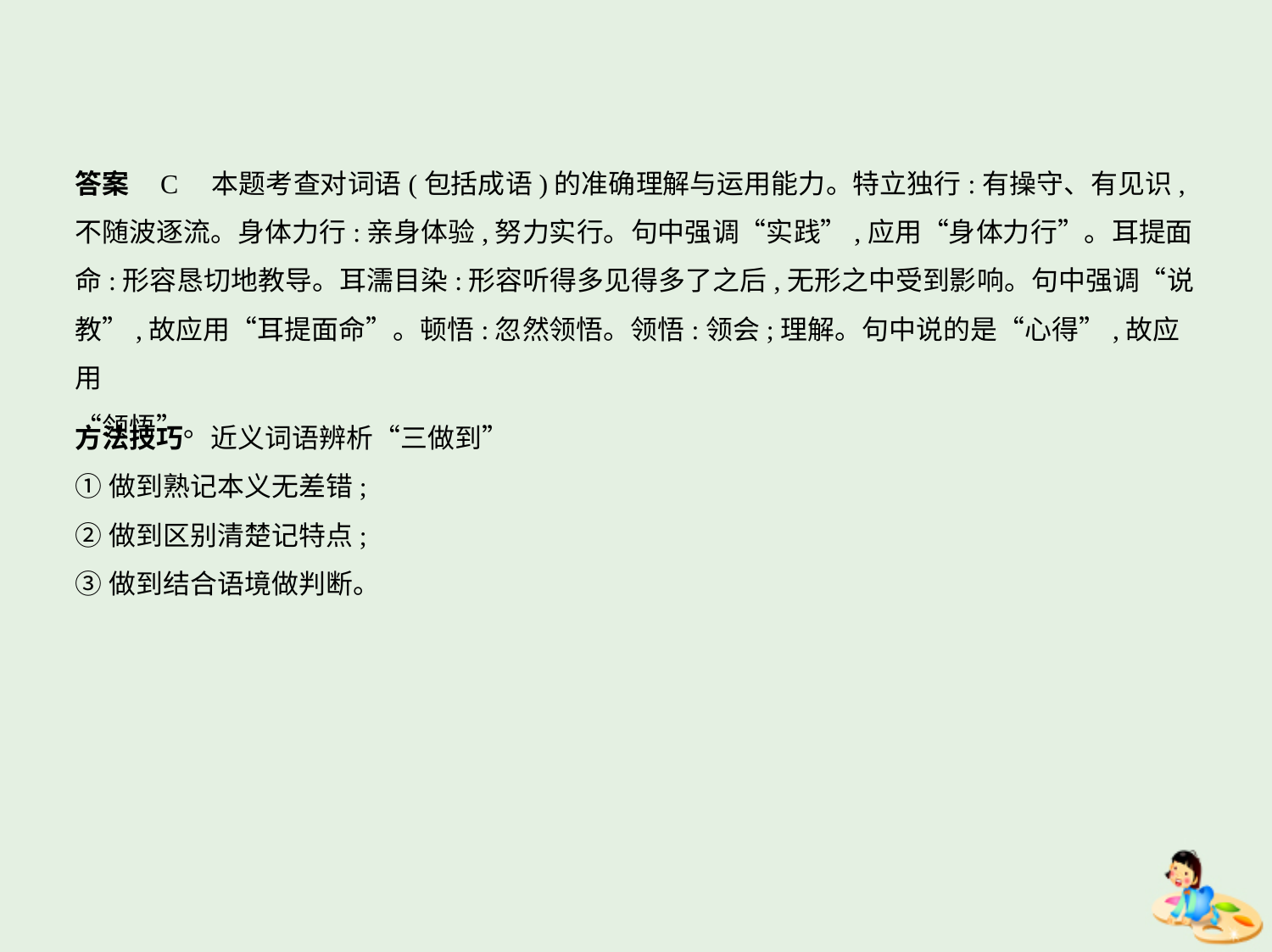

答案    C    本题考查对词语(包括成语)的准确理解与运用能力。特立独行:有操守、有见识,
不随波逐流。身体力行:亲身体验,努力实行。句中强调“实践”,应用“身体力行”。耳提面
命:形容恳切地教导。耳濡目染:形容听得多见得多了之后,无形之中受到影响。句中强调“说
教”,故应用“耳提面命”。顿悟:忽然领悟。领悟:领会;理解。句中说的是“心得”,故应用
“领悟”。
方法技巧　近义词语辨析“三做到”
①做到熟记本义无差错;
②做到区别清楚记特点;
③做到结合语境做判断。